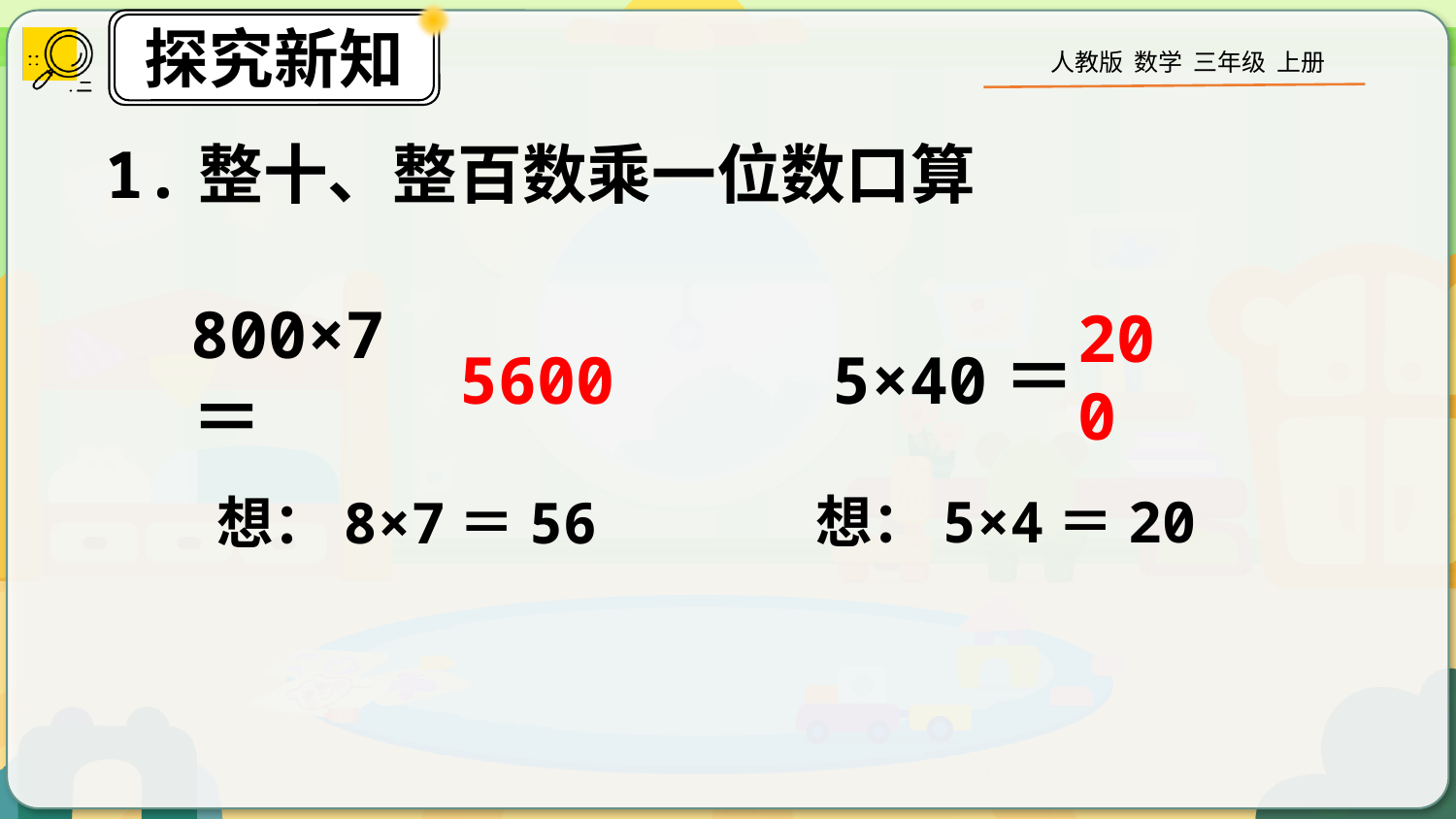

1.整十、整百数乘一位数口算
5×40＝
200
800×7＝
5600
想：5×4＝20
想：8×7＝56